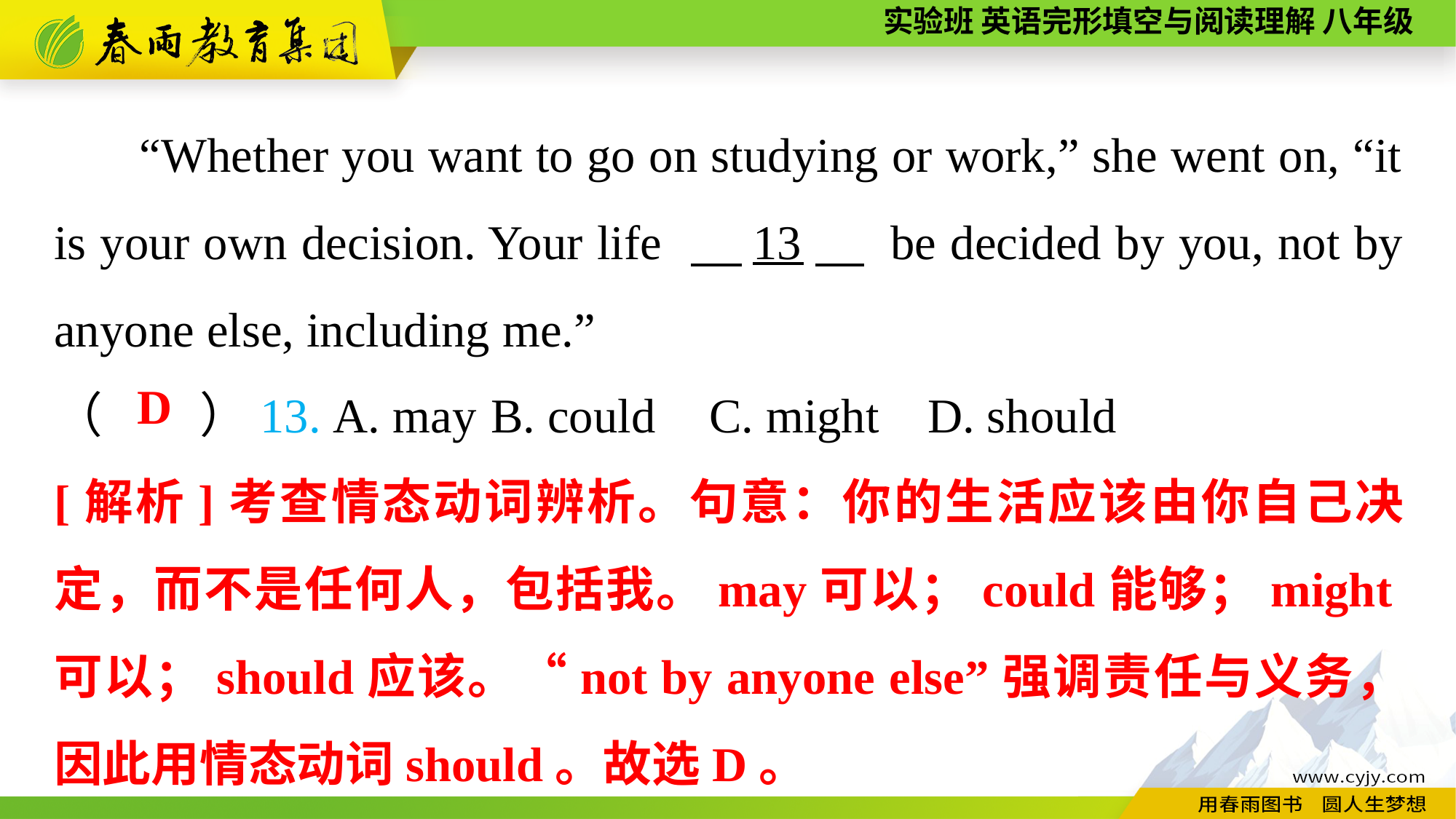

“Whether you want to go on studying or work,” she went on, “it is your own decision. Your life 　13　 be decided by you, not by anyone else, including me.”
（　　）13. A. may	B. could	C. might	D. should
D
[解析]考查情态动词辨析。句意：你的生活应该由你自己决定，而不是任何人，包括我。may可以；could能够；might可以；should应该。“not by anyone else”强调责任与义务，因此用情态动词should。故选D。